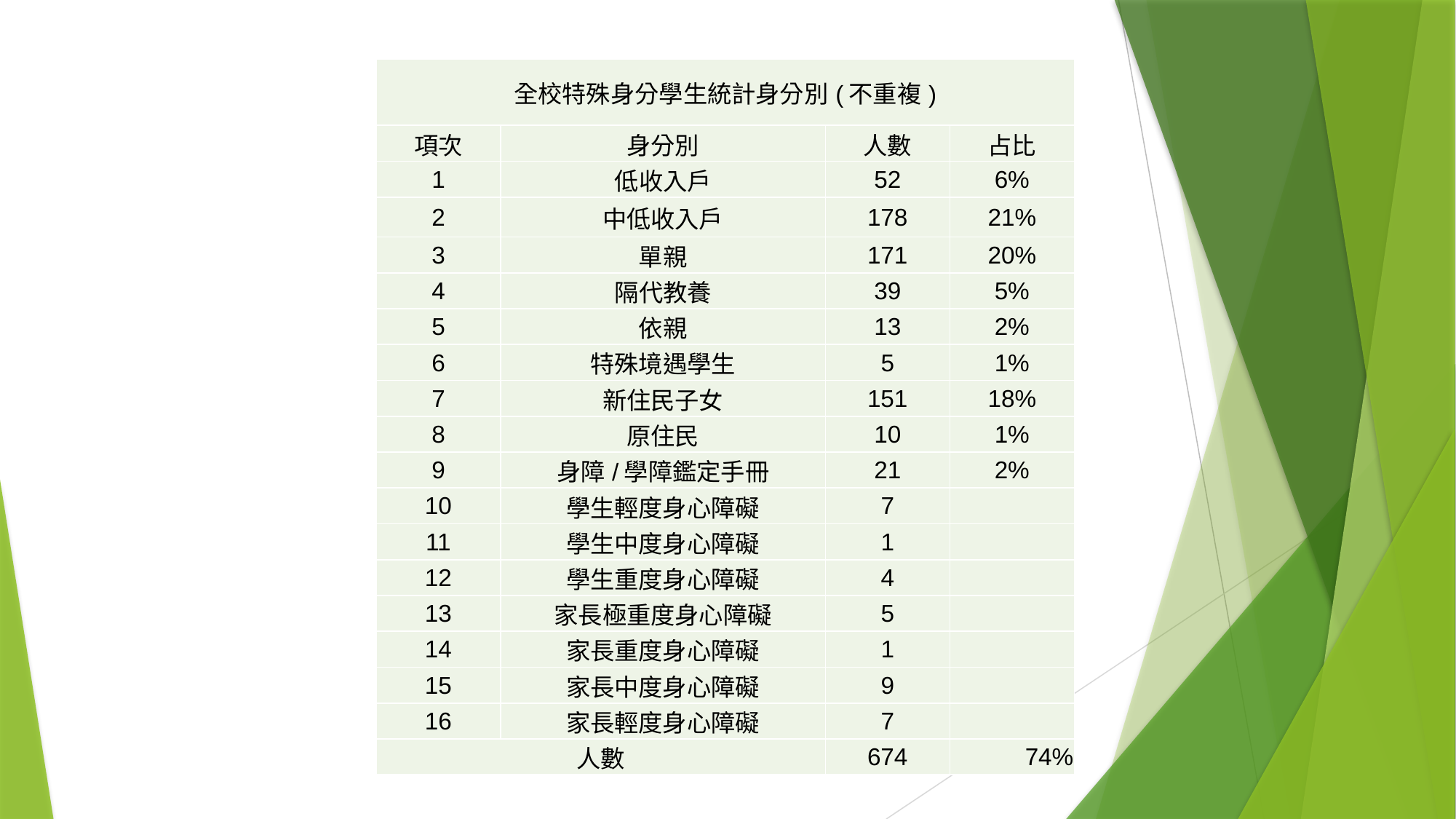

| 全校特殊身分學生統計身分別(不重複) |  |  |  |
| --- | --- | --- | --- |
| 項次 | 身分別 | 人數 | 占比 |
| 1 | 低收入戶 | 52 | 6% |
| 2 | 中低收入戶 | 178 | 21% |
| 3 | 單親 | 171 | 20% |
| 4 | 隔代教養 | 39 | 5% |
| 5 | 依親 | 13 | 2% |
| 6 | 特殊境遇學生 | 5 | 1% |
| 7 | 新住民子女 | 151 | 18% |
| 8 | 原住民 | 10 | 1% |
| 9 | 身障/學障鑑定手冊 | 21 | 2% |
| 10 | 學生輕度身心障礙 | 7 |  |
| 11 | 學生中度身心障礙 | 1 |  |
| 12 | 學生重度身心障礙 | 4 |  |
| 13 | 家長極重度身心障礙 | 5 |  |
| 14 | 家長重度身心障礙 | 1 |  |
| 15 | 家長中度身心障礙 | 9 |  |
| 16 | 家長輕度身心障礙 | 7 |  |
| 人數 |  | 674 | 74% |